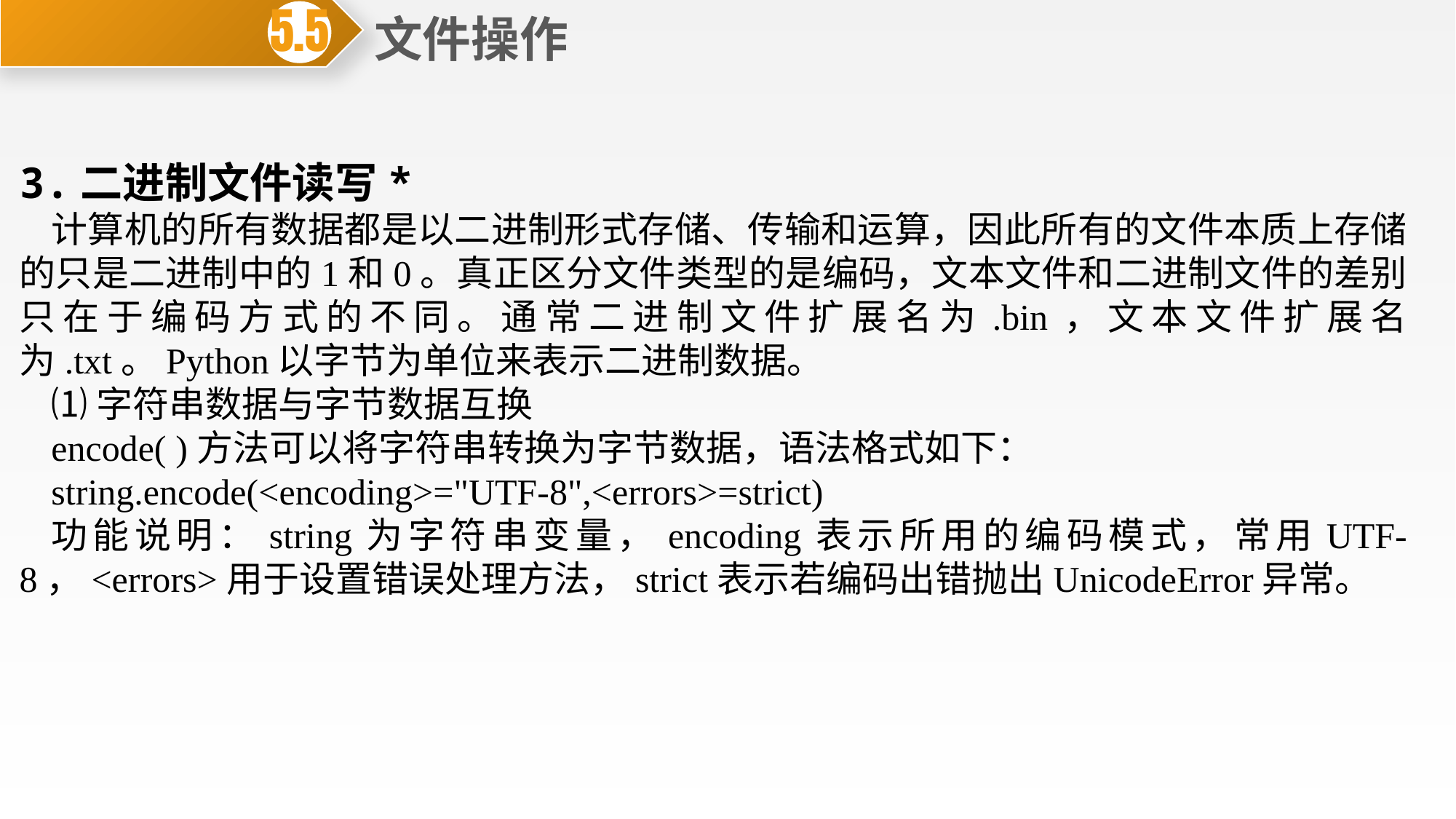

文件操作

5.5

3.二进制文件读写*
计算机的所有数据都是以二进制形式存储、传输和运算，因此所有的文件本质上存储的只是二进制中的1和0。真正区分文件类型的是编码，文本文件和二进制文件的差别只在于编码方式的不同。通常二进制文件扩展名为.bin，文本文件扩展名为.txt。Python以字节为单位来表示二进制数据。
⑴字符串数据与字节数据互换
encode( )方法可以将字符串转换为字节数据，语法格式如下：
string.encode(<encoding>="UTF-8",<errors>=strict)
功能说明：string为字符串变量，encoding表示所用的编码模式，常用UTF-8，<errors>用于设置错误处理方法，strict表示若编码出错抛出UnicodeError异常。